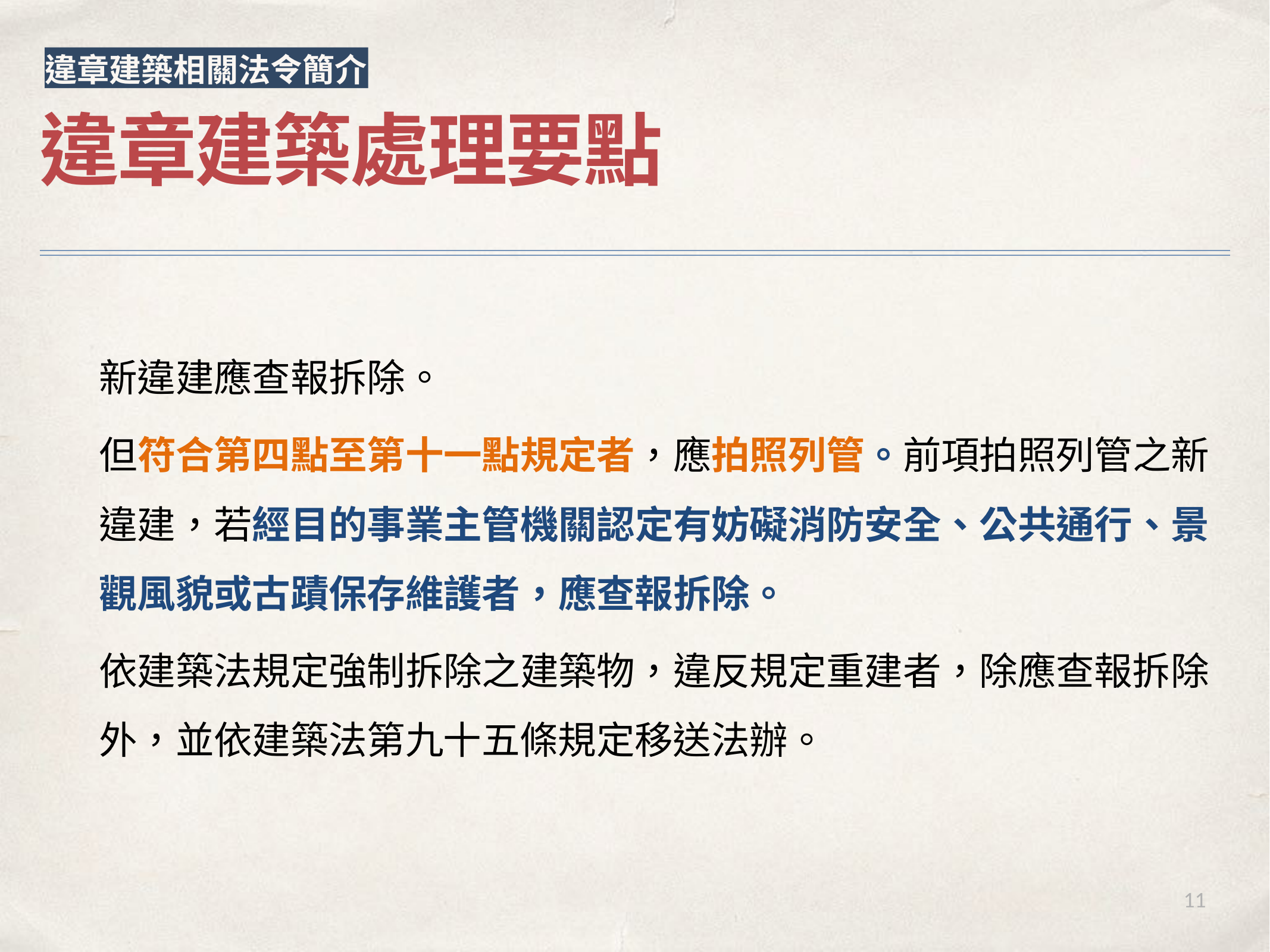

違章建築相關法令簡介
違章建築處理要點

新違建應查報拆除。
但符合第四點至第十一點規定者，應拍照列管。前項拍照列管之新違建，若經目的事業主管機關認定有妨礙消防安全、公共通行、景觀風貌或古蹟保存維護者，應查報拆除。
依建築法規定強制拆除之建築物，違反規定重建者，除應查報拆除外，並依建築法第九十五條規定移送法辦。
11